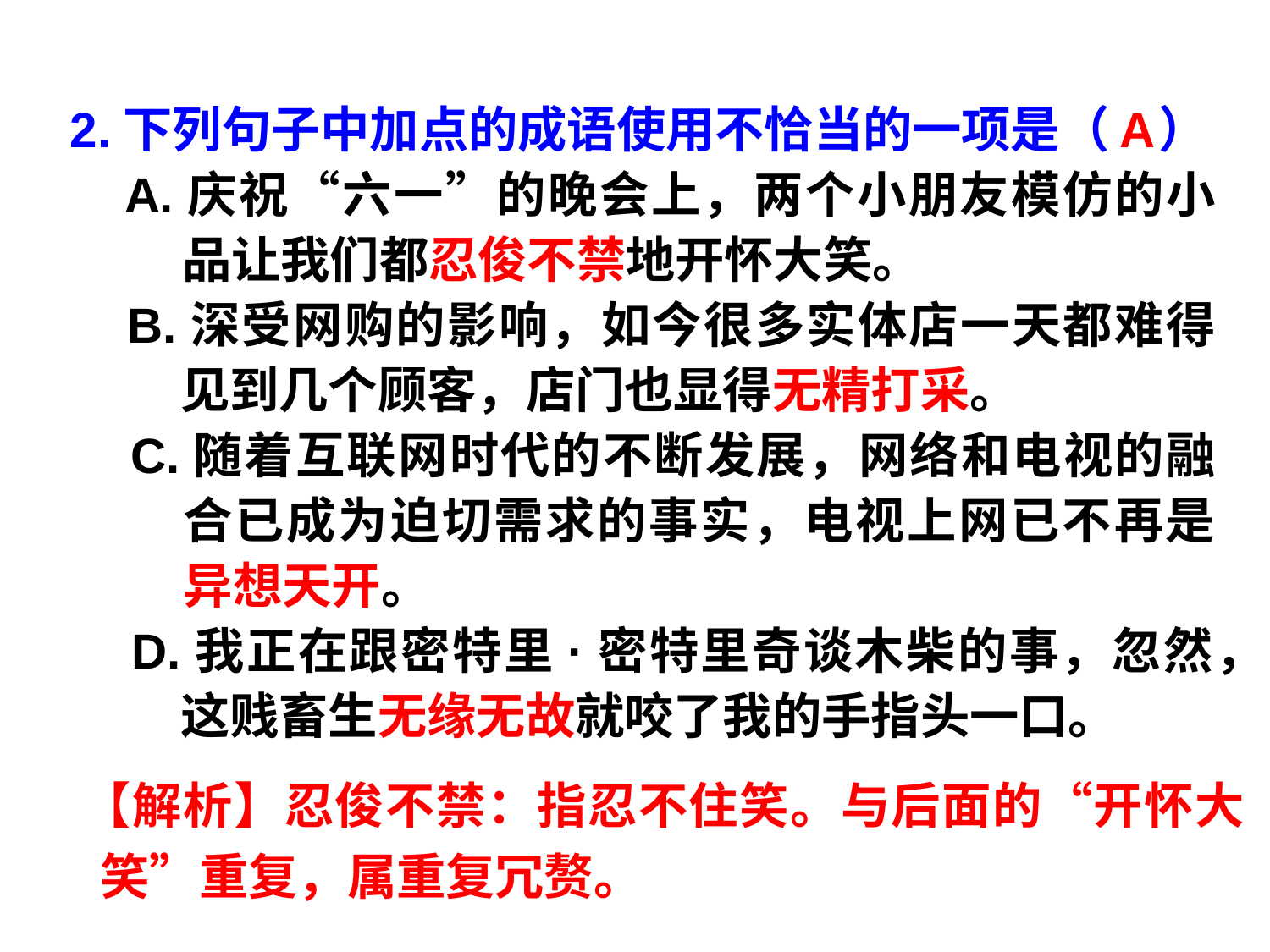

2.下列句子中加点的成语使用不恰当的一项是（　）
A.庆祝“六一”的晚会上，两个小朋友模仿的小品让我们都忍俊不禁地开怀大笑。
B.深受网购的影响，如今很多实体店一天都难得见到几个顾客，店门也显得无精打采。
C.随着互联网时代的不断发展，网络和电视的融合已成为迫切需求的事实，电视上网已不再是异想天开。
D.我正在跟密特里·密特里奇谈木柴的事，忽然，这贱畜生无缘无故就咬了我的手指头一口。
A
【解析】忍俊不禁：指忍不住笑。与后面的“开怀大笑”重复，属重复冗赘。